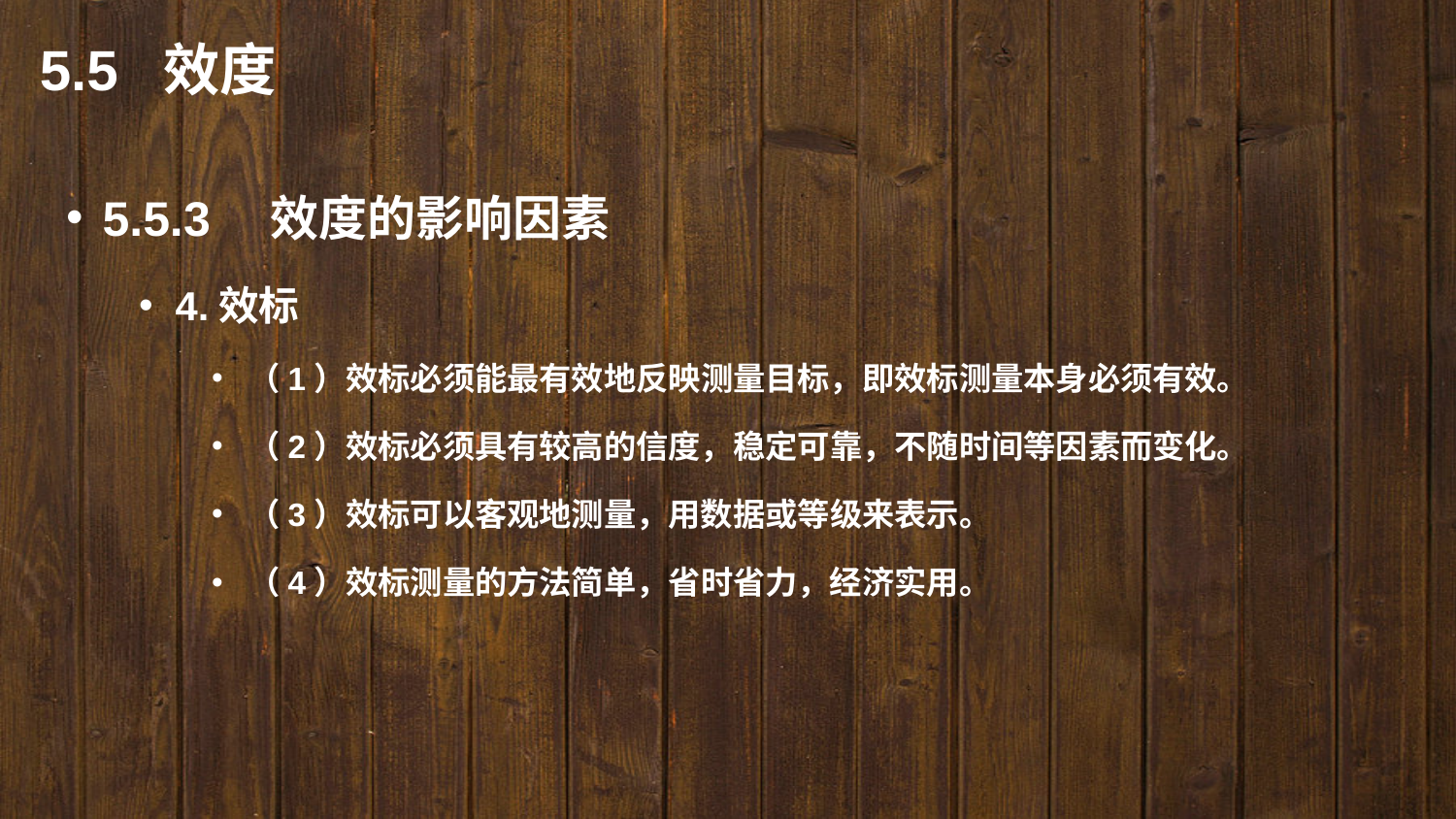

5.5  效度
5.5.3　效度的影响因素
4.效标
（1）效标必须能最有效地反映测量目标，即效标测量本身必须有效。
（2）效标必须具有较高的信度，稳定可靠，不随时间等因素而变化。
（3）效标可以客观地测量，用数据或等级来表示。
（4）效标测量的方法简单，省时省力，经济实用。